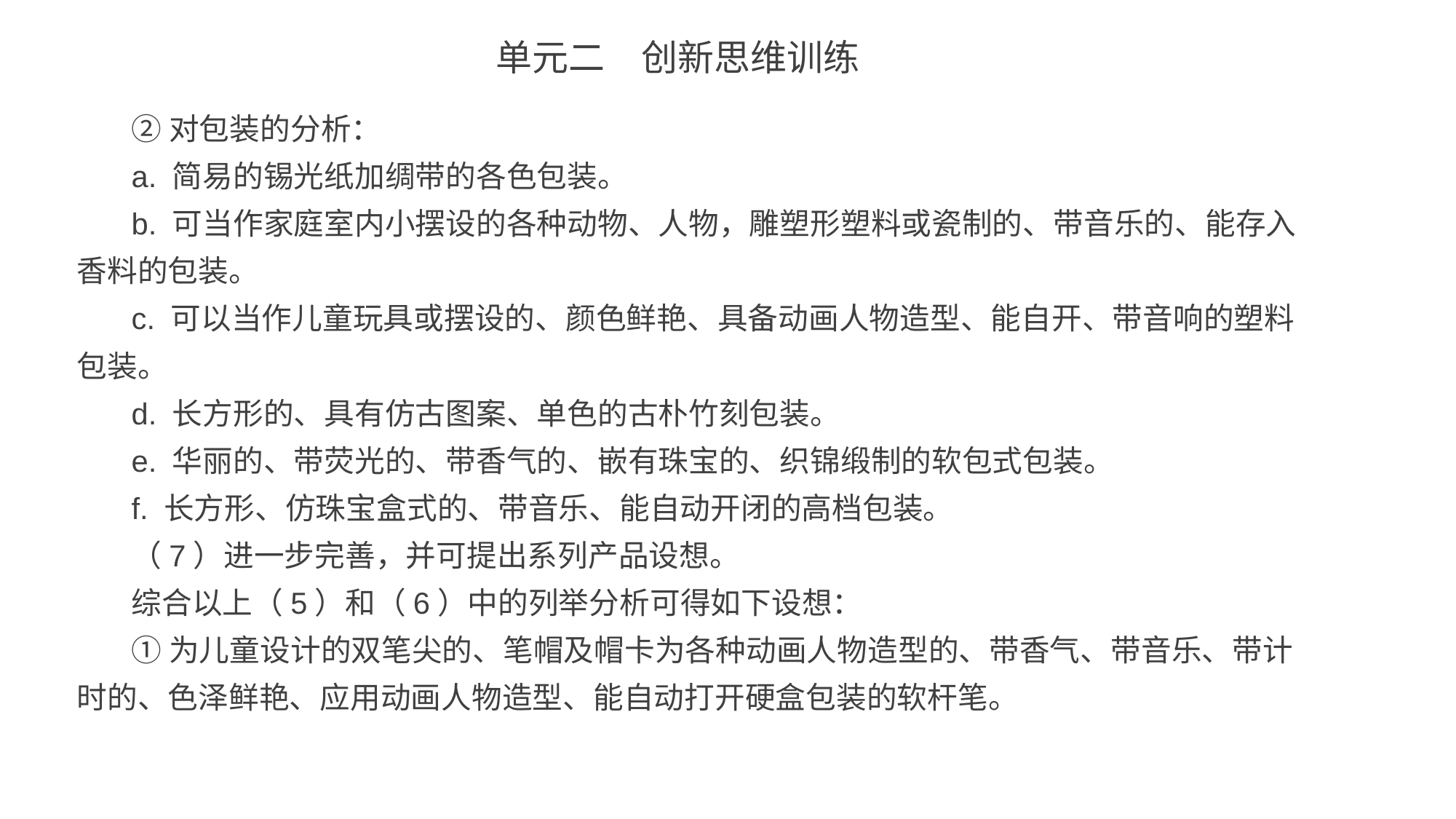

单元二　创新思维训练
②对包装的分析：
a. 简易的锡光纸加绸带的各色包装。
b. 可当作家庭室内小摆设的各种动物、人物，雕塑形塑料或瓷制的、带音乐的、能存入香料的包装。
c. 可以当作儿童玩具或摆设的、颜色鲜艳、具备动画人物造型、能自开、带音响的塑料包装。
d. 长方形的、具有仿古图案、单色的古朴竹刻包装。
e. 华丽的、带荧光的、带香气的、嵌有珠宝的、织锦缎制的软包式包装。
f. 长方形、仿珠宝盒式的、带音乐、能自动开闭的高档包装。
（7）进一步完善，并可提出系列产品设想。
综合以上（5）和（6）中的列举分析可得如下设想：
①为儿童设计的双笔尖的、笔帽及帽卡为各种动画人物造型的、带香气、带音乐、带计时的、色泽鲜艳、应用动画人物造型、能自动打开硬盒包装的软杆笔。